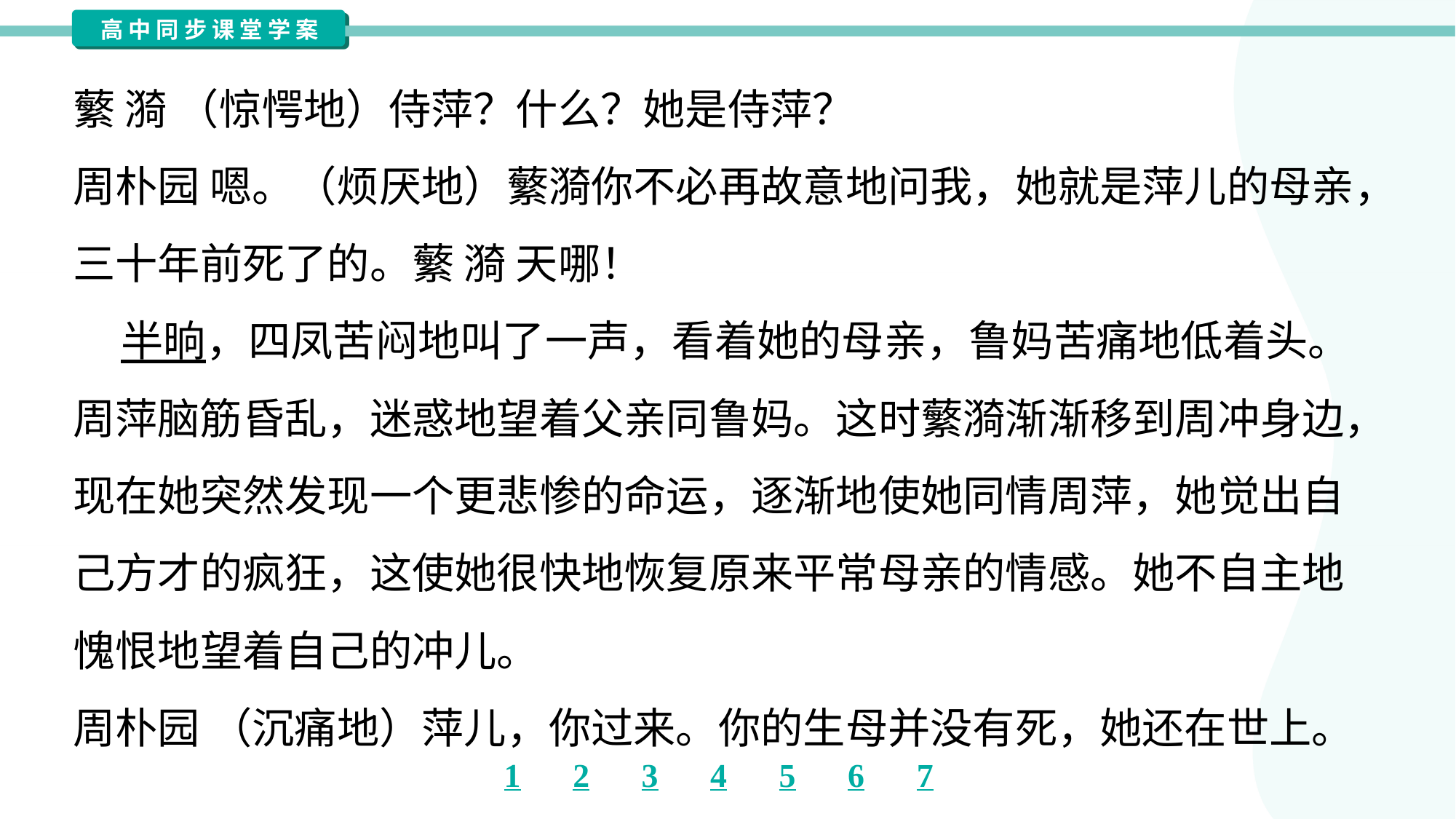

蘩 漪 （惊愕地）侍萍？什么？她是侍萍？
周朴园 嗯。（烦厌地）蘩漪你不必再故意地问我，她就是萍儿的母亲，
三十年前死了的。蘩 漪 天哪！
    半晌，四凤苦闷地叫了一声，看着她的母亲，鲁妈苦痛地低着头。
周萍脑筋昏乱，迷惑地望着父亲同鲁妈。这时蘩漪渐渐移到周冲身边，
现在她突然发现一个更悲惨的命运，逐渐地使她同情周萍，她觉出自
己方才的疯狂，这使她很快地恢复原来平常母亲的情感。她不自主地
愧恨地望着自己的冲儿。
周朴园 （沉痛地）萍儿，你过来。你的生母并没有死，她还在世上。